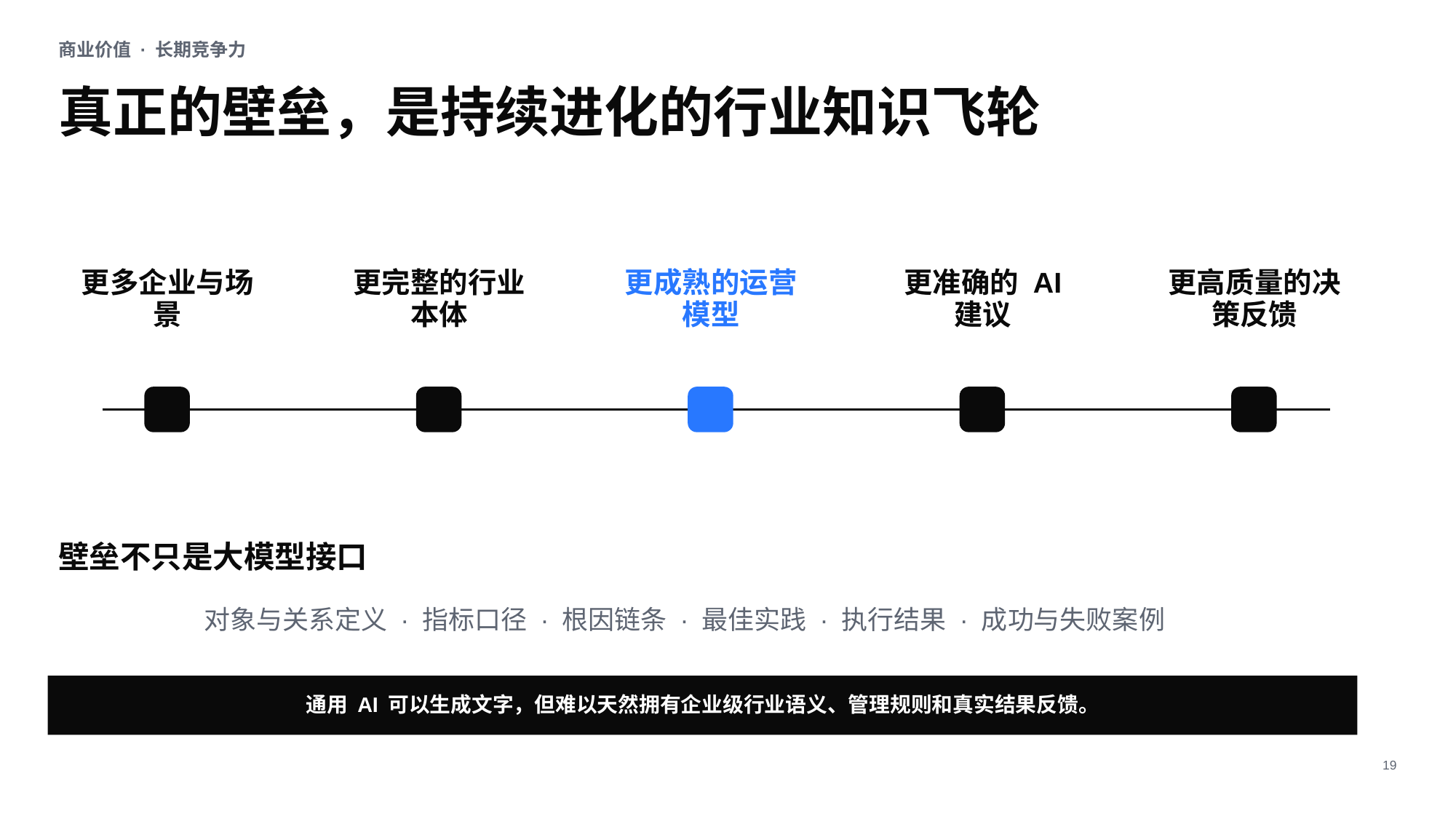

商业价值 · 长期竞争力
真正的壁垒，是持续进化的行业知识飞轮
更多企业与场景
更完整的行业本体
更成熟的运营模型
更准确的 AI 建议
更高质量的决策反馈

壁垒不只是大模型接口
对象与关系定义 · 指标口径 · 根因链条 · 最佳实践 · 执行结果 · 成功与失败案例

通用 AI 可以生成文字，但难以天然拥有企业级行业语义、管理规则和真实结果反馈。
19